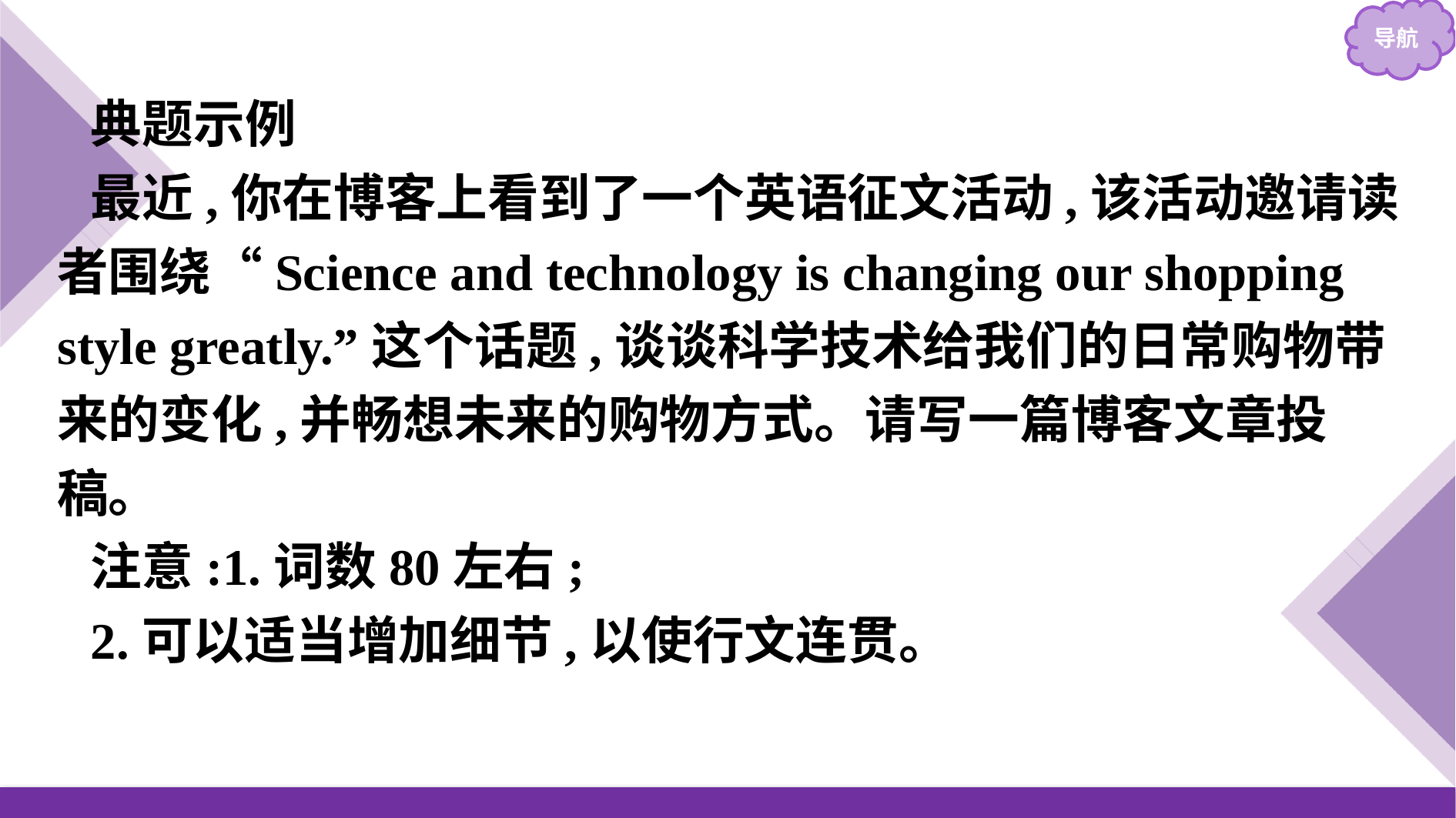

典题示例
最近,你在博客上看到了一个英语征文活动,该活动邀请读者围绕“Science and technology is changing our shopping style greatly.”这个话题,谈谈科学技术给我们的日常购物带来的变化,并畅想未来的购物方式。请写一篇博客文章投稿。
注意:1.词数80左右;
2.可以适当增加细节,以使行文连贯。